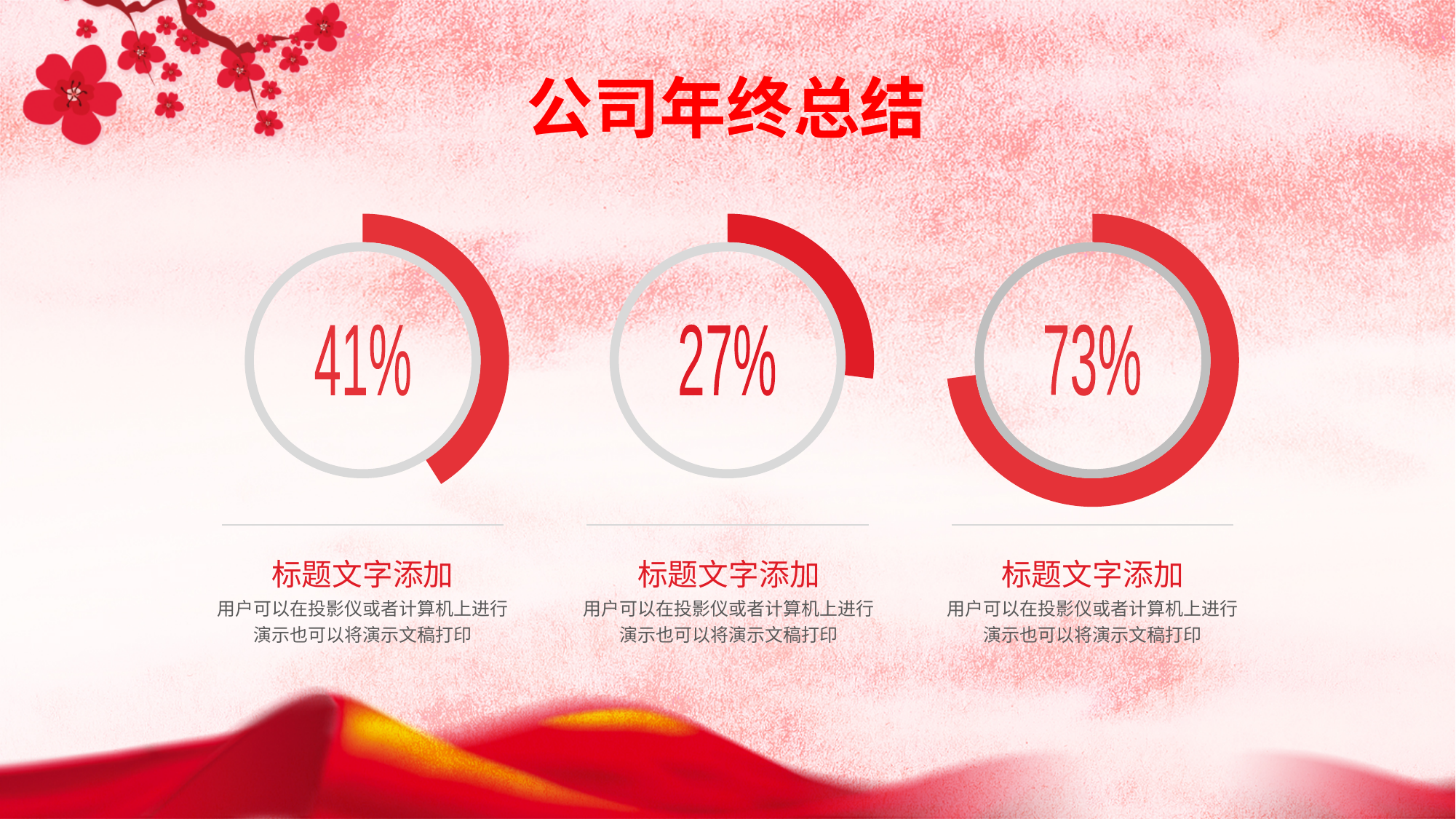

公司年终总结

41%

27%

73%
标题文字添加
用户可以在投影仪或者计算机上进行演示也可以将演示文稿打印
标题文字添加
用户可以在投影仪或者计算机上进行演示也可以将演示文稿打印
标题文字添加
用户可以在投影仪或者计算机上进行演示也可以将演示文稿打印